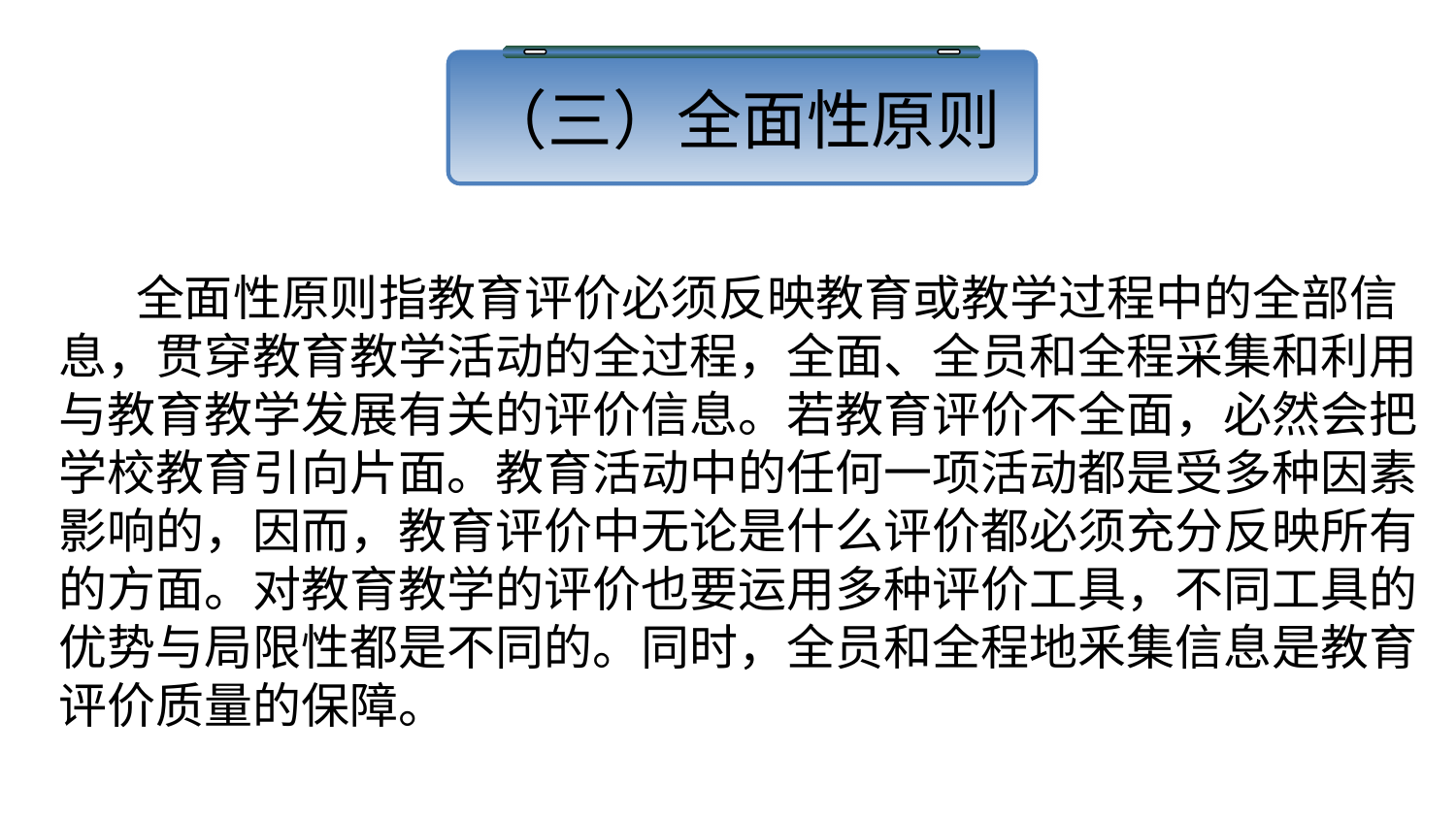

（三）全面性原则
      全面性原则指教育评价必须反映教育或教学过程中的全部信息，贯穿教育教学活动的全过程，全面、全员和全程采集和利用与教育教学发展有关的评价信息。若教育评价不全面，必然会把学校教育引向片面。教育活动中的任何一项活动都是受多种因素影响的，因而，教育评价中无论是什么评价都必须充分反映所有的方面。对教育教学的评价也要运用多种评价工具，不同工具的优势与局限性都是不同的。同时，全员和全程地釆集信息是教育评价质量的保障。